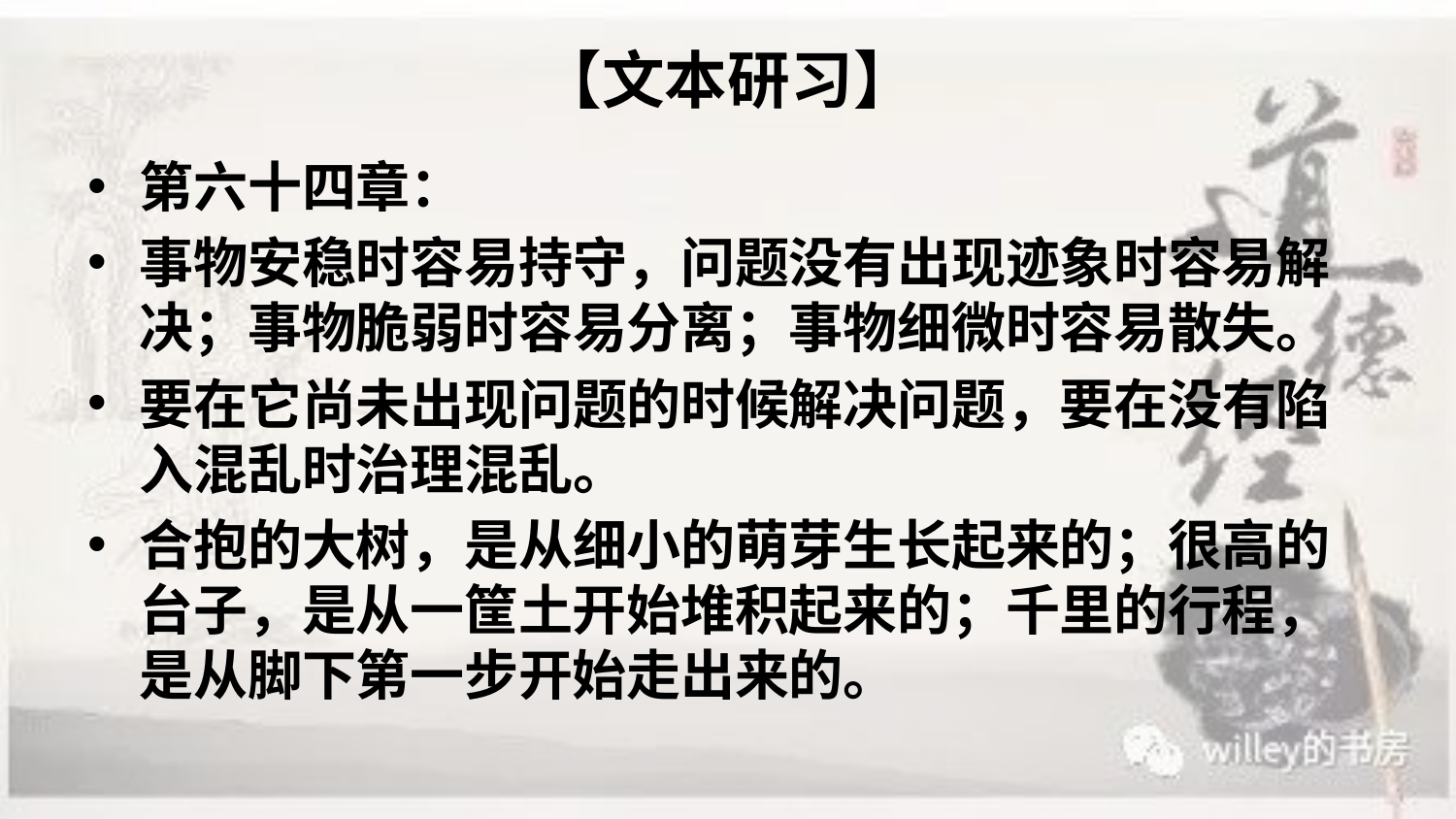

# 【文本研习】
第六十四章：
事物安稳时容易持守，问题没有出现迹象时容易解决；事物脆弱时容易分离；事物细微时容易散失。
要在它尚未出现问题的时候解决问题，要在没有陷入混乱时治理混乱。
合抱的大树，是从细小的萌芽生长起来的；很高的台子，是从一筐土开始堆积起来的；千里的行程，是从脚下第一步开始走出来的。